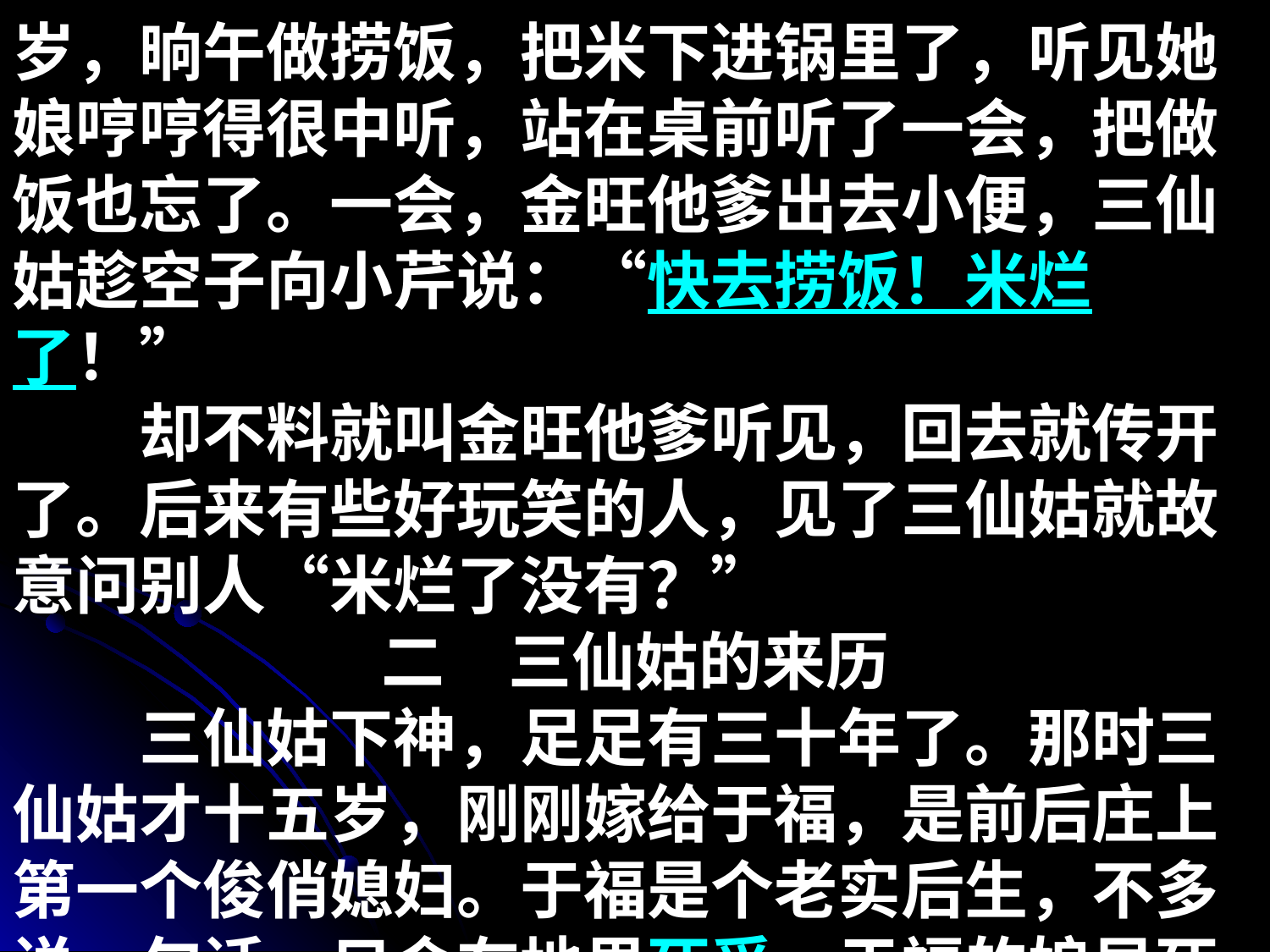

岁，晌午做捞饭，把米下进锅里了，听见她娘哼哼得很中听，站在桌前听了一会，把做饭也忘了。一会，金旺他爹出去小便，三仙姑趁空子向小芹说：“快去捞饭！米烂了！”
　　却不料就叫金旺他爹听见，回去就传开了。后来有些好玩笑的人，见了三仙姑就故意问别人“米烂了没有？”
二　三仙姑的来历
　　三仙姑下神，足足有三十年了。那时三仙姑才十五岁，刚刚嫁给于福，是前后庄上第一个俊俏媳妇。于福是个老实后生，不多说一句话，只会在地里死受。于福的娘早死